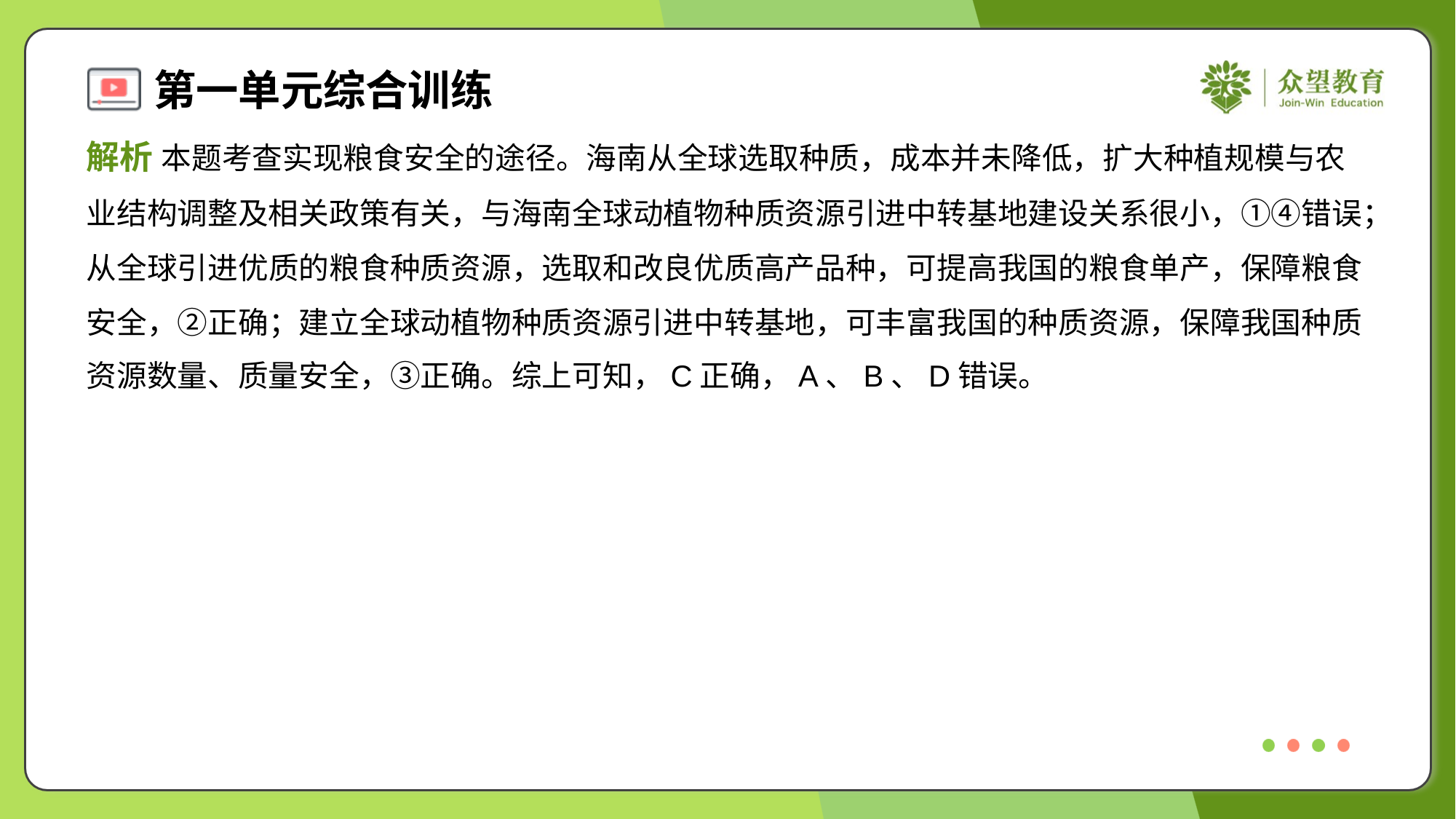

解析 本题考查实现粮食安全的途径。海南从全球选取种质，成本并未降低，扩大种植规模与农
业结构调整及相关政策有关，与海南全球动植物种质资源引进中转基地建设关系很小，①④错误；
从全球引进优质的粮食种质资源，选取和改良优质高产品种，可提高我国的粮食单产，保障粮食
安全，②正确；建立全球动植物种质资源引进中转基地，可丰富我国的种质资源，保障我国种质
资源数量、质量安全，③正确。综上可知，C正确，A、B、D错误。